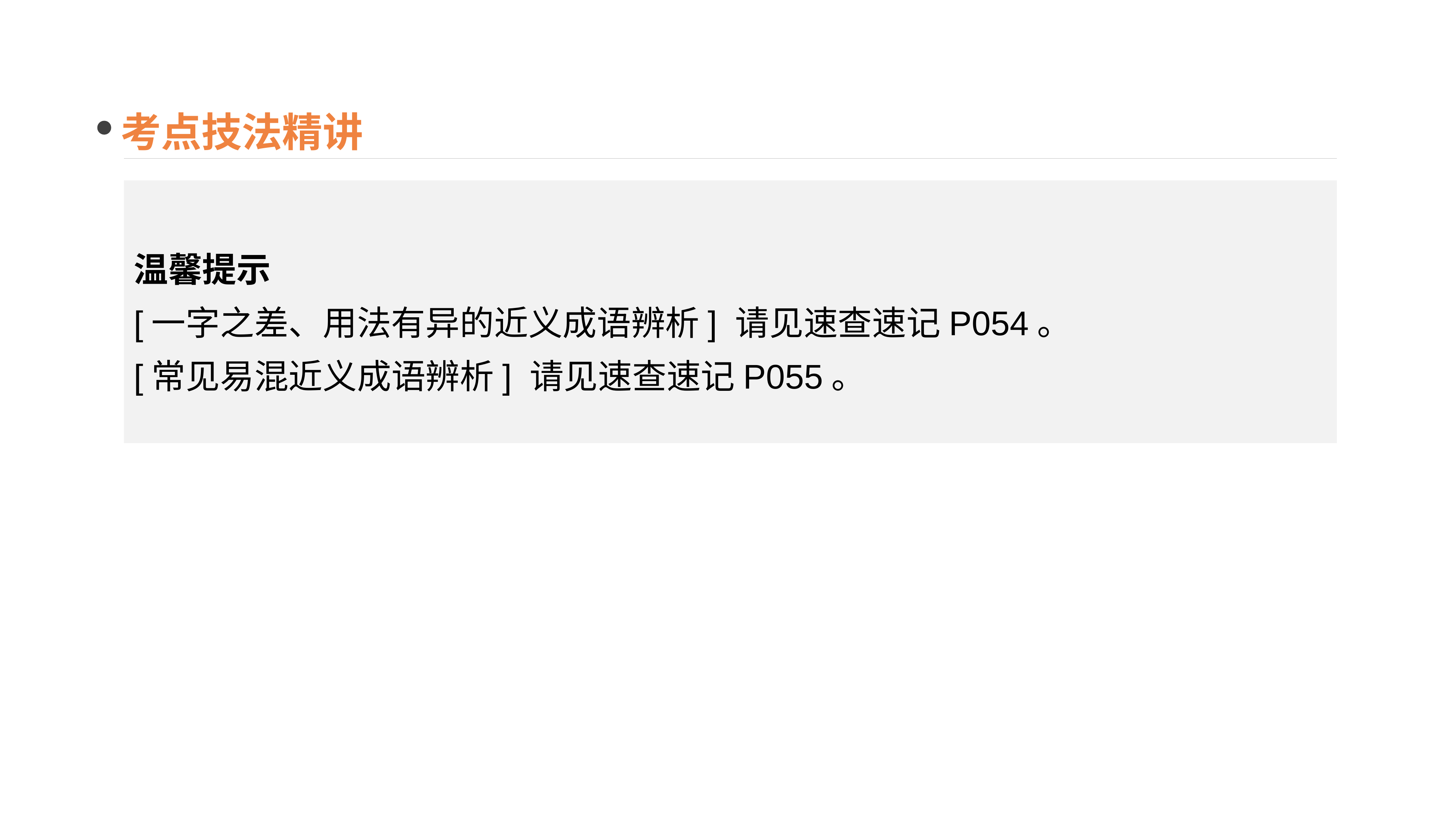

考点技法精讲

温馨提示
[一字之差、用法有异的近义成语辨析] 请见速查速记P054。
[常见易混近义成语辨析] 请见速查速记P055。